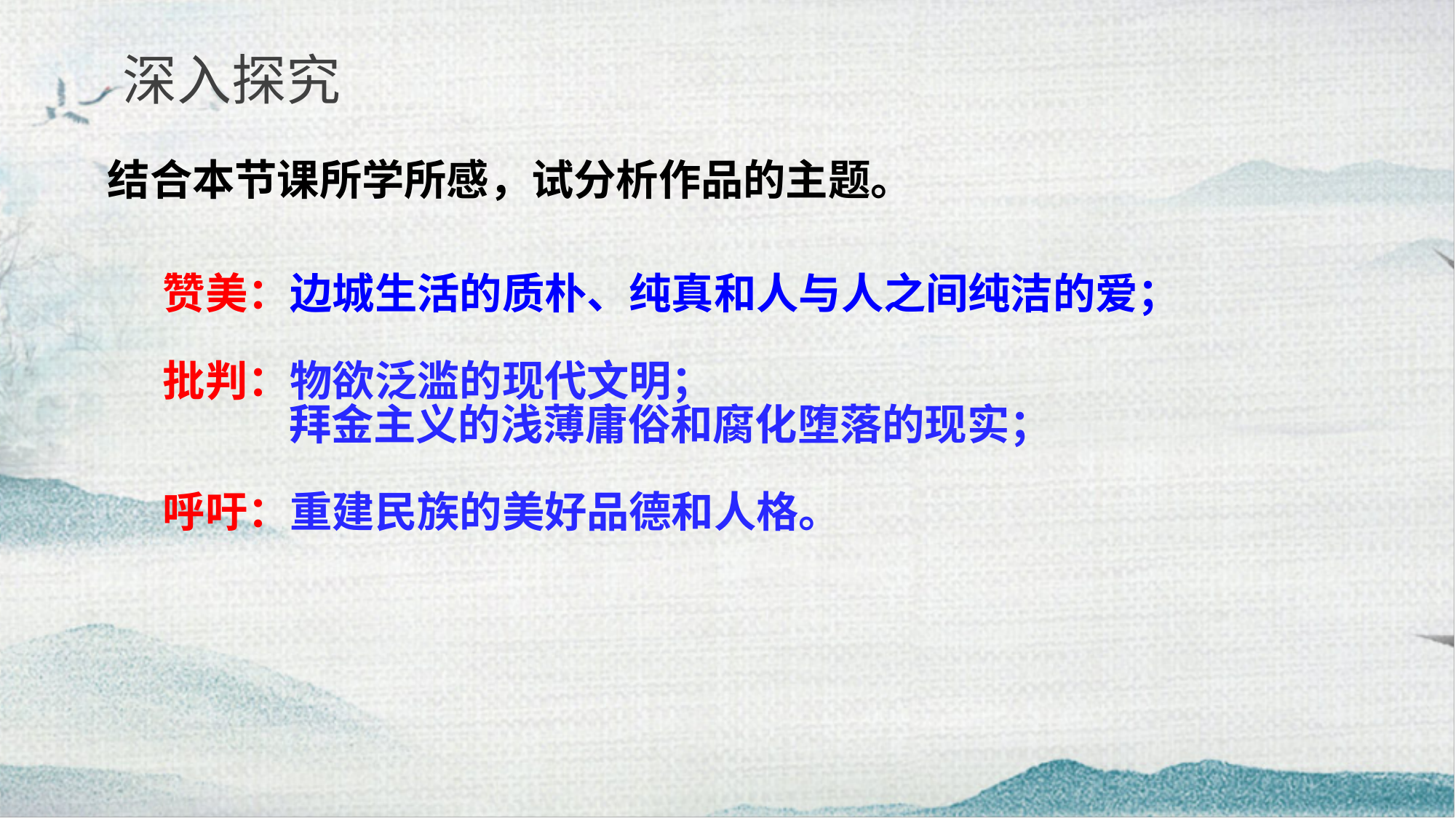

深入探究

   结合本节课所学所感，试分析作品的主题。
赞美：边城生活的质朴、纯真和人与人之间纯洁的爱；

批判：物欲泛滥的现代文明；
            拜金主义的浅薄庸俗和腐化堕落的现实；

呼吁：重建民族的美好品德和人格。